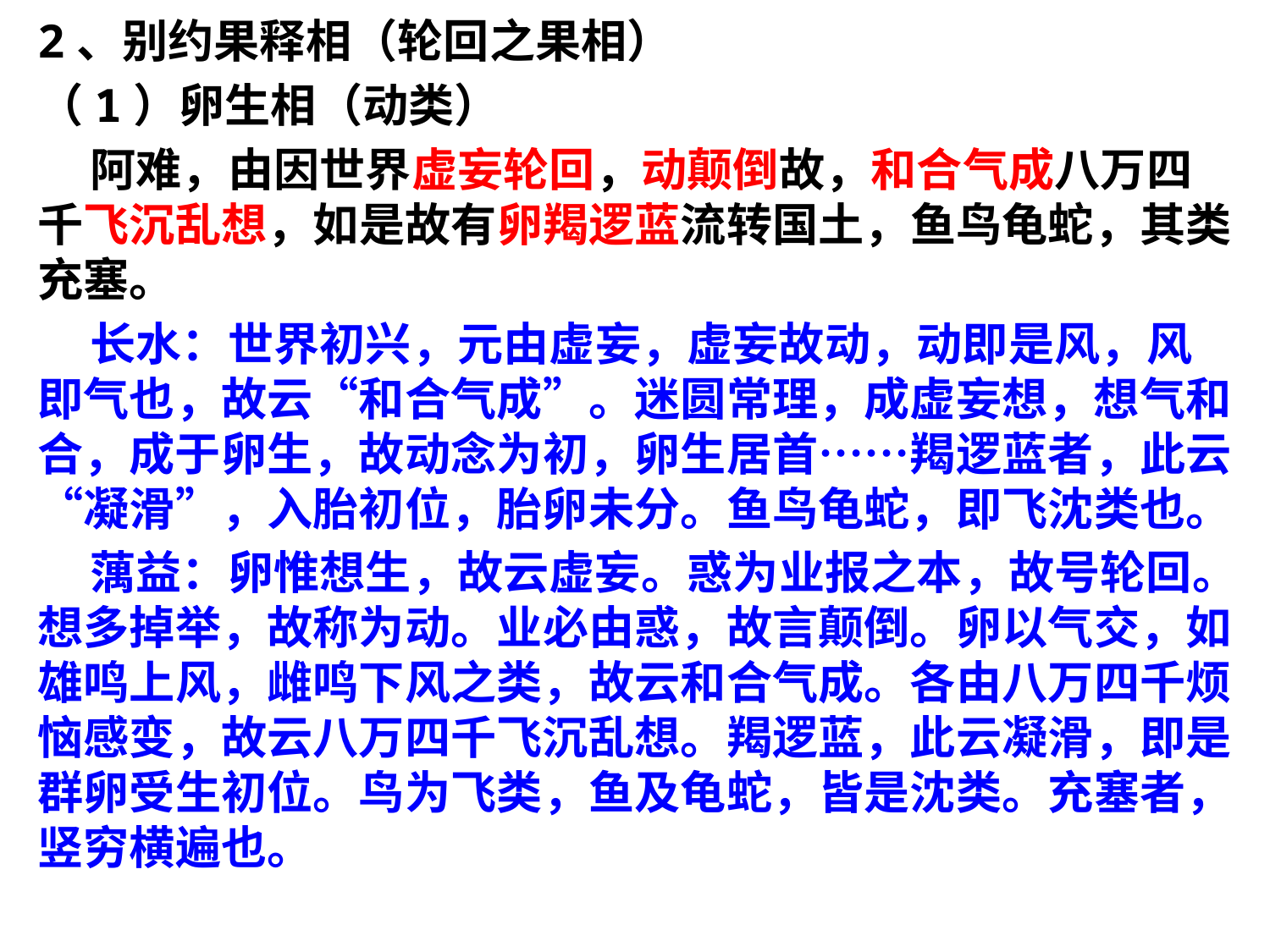

2、别约果释相（轮回之果相）
（1）卵生相（动类）
    阿难，由因世界虚妄轮回，动颠倒故，和合气成八万四千飞沉乱想，如是故有卵羯逻蓝流转国土，鱼鸟龟蛇，其类充塞。
    长水：世界初兴，元由虚妄，虚妄故动，动即是风，风即气也，故云“和合气成”。迷圆常理，成虚妄想，想气和合，成于卵生，故动念为初，卵生居首……羯逻蓝者，此云“凝滑”，入胎初位，胎卵未分。鱼鸟龟蛇，即飞沈类也。
    蕅益：卵惟想生，故云虚妄。惑为业报之本，故号轮回。想多掉举，故称为动。业必由惑，故言颠倒。卵以气交，如雄鸣上风，雌鸣下风之类，故云和合气成。各由八万四千烦恼感变，故云八万四千飞沉乱想。羯逻蓝，此云凝滑，即是群卵受生初位。鸟为飞类，鱼及龟蛇，皆是沈类。充塞者，竖穷横遍也。